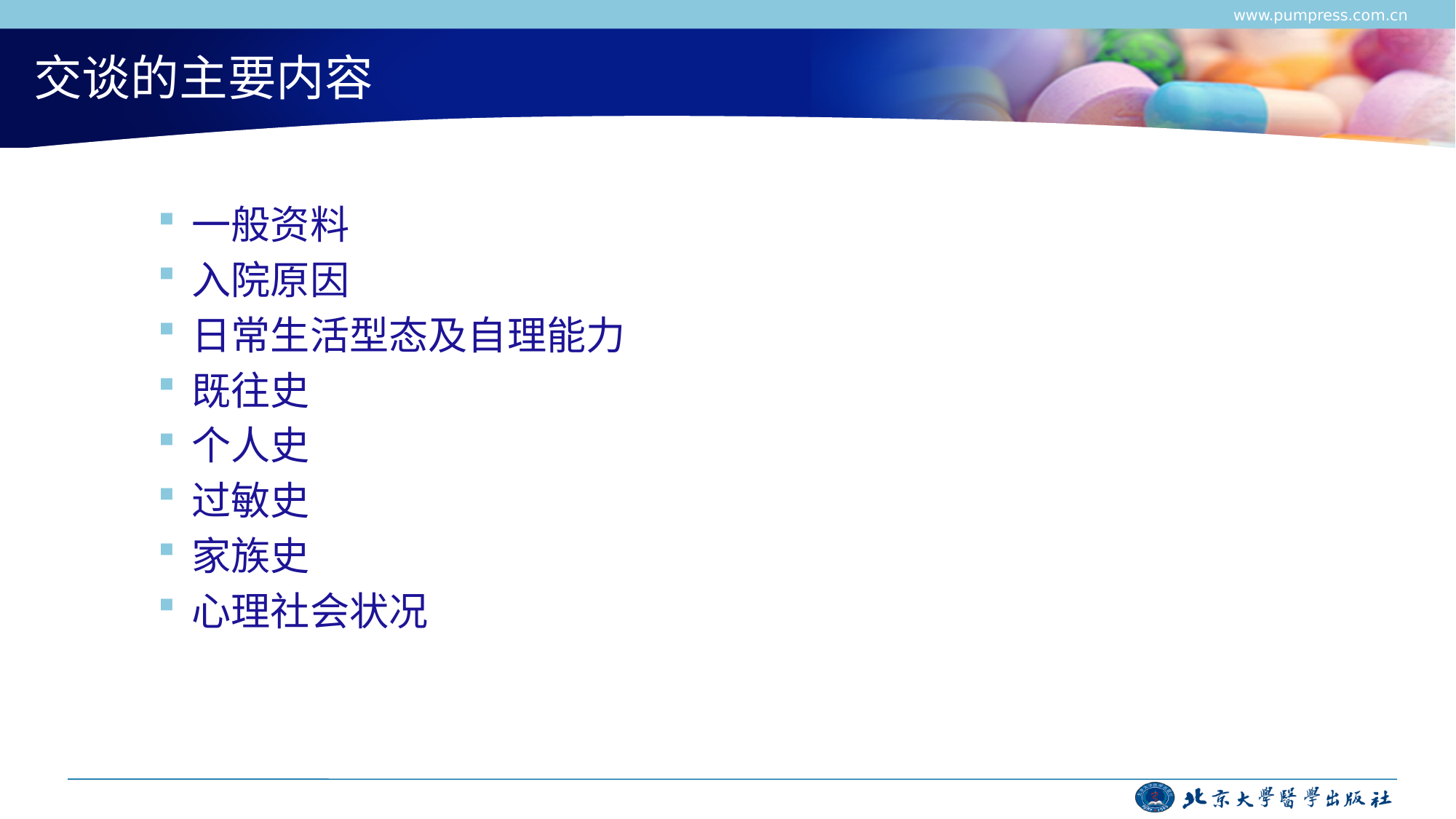

www.pumpress.com.cn
# 交谈的主要内容
一般资料
入院原因
日常生活型态及自理能力
既往史
个人史
过敏史
家族史
心理社会状况